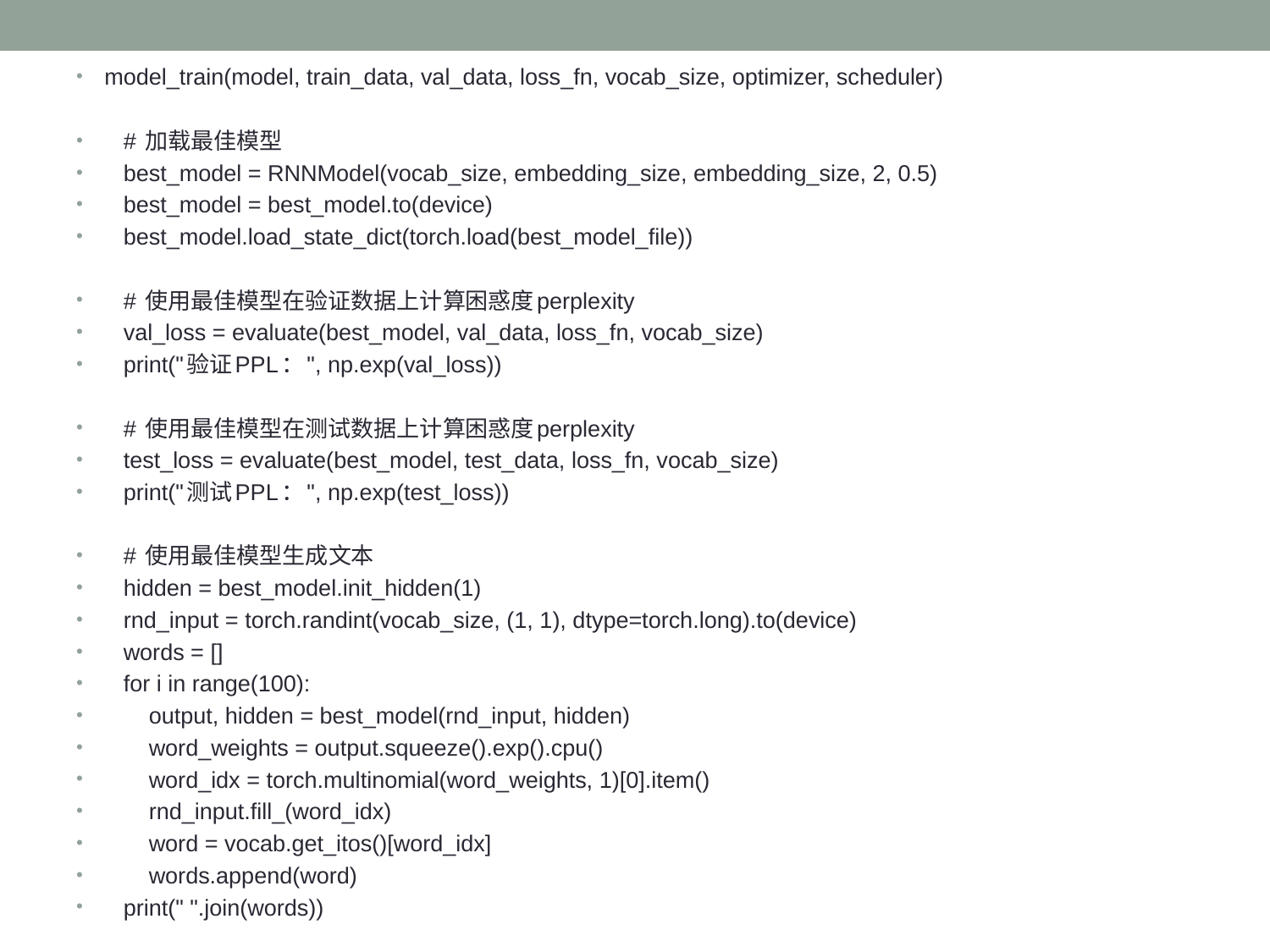

model_train(model, train_data, val_data, loss_fn, vocab_size, optimizer, scheduler)

    # 加载最佳模型
    best_model = RNNModel(vocab_size, embedding_size, embedding_size, 2, 0.5)
    best_model = best_model.to(device)
    best_model.load_state_dict(torch.load(best_model_file))

    # 使用最佳模型在验证数据上计算困惑度perplexity
    val_loss = evaluate(best_model, val_data, loss_fn, vocab_size)
    print("验证PPL：", np.exp(val_loss))

    # 使用最佳模型在测试数据上计算困惑度perplexity
    test_loss = evaluate(best_model, test_data, loss_fn, vocab_size)
    print("测试PPL：", np.exp(test_loss))

    # 使用最佳模型生成文本
    hidden = best_model.init_hidden(1)
    rnd_input = torch.randint(vocab_size, (1, 1), dtype=torch.long).to(device)
    words = []
    for i in range(100):
        output, hidden = best_model(rnd_input, hidden)
        word_weights = output.squeeze().exp().cpu()
        word_idx = torch.multinomial(word_weights, 1)[0].item()
        rnd_input.fill_(word_idx)
        word = vocab.get_itos()[word_idx]
        words.append(word)
    print(" ".join(words))